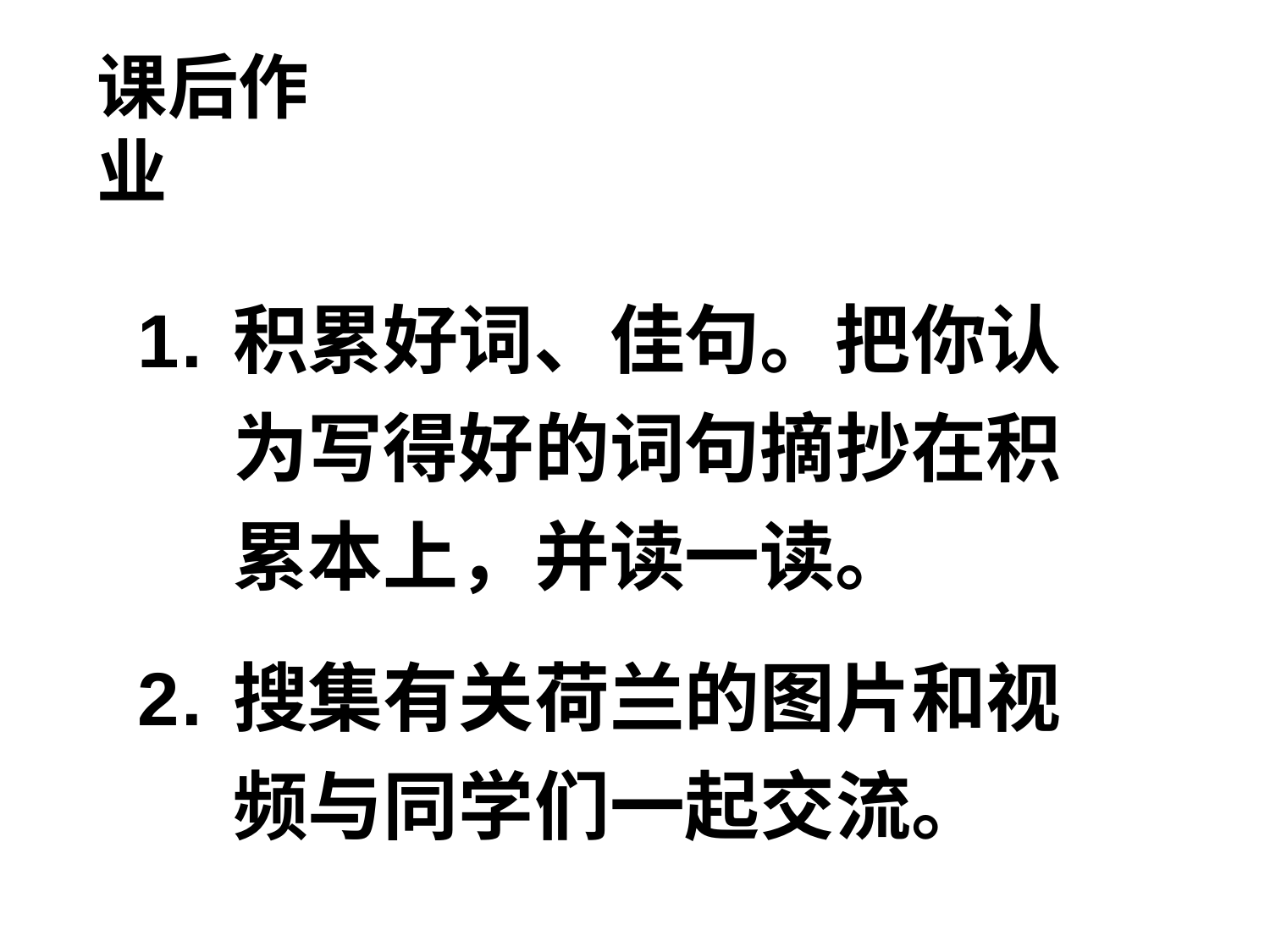

课后作业
积累好词、佳句。把你认为写得好的词句摘抄在积累本上，并读一读。
搜集有关荷兰的图片和视频与同学们一起交流。